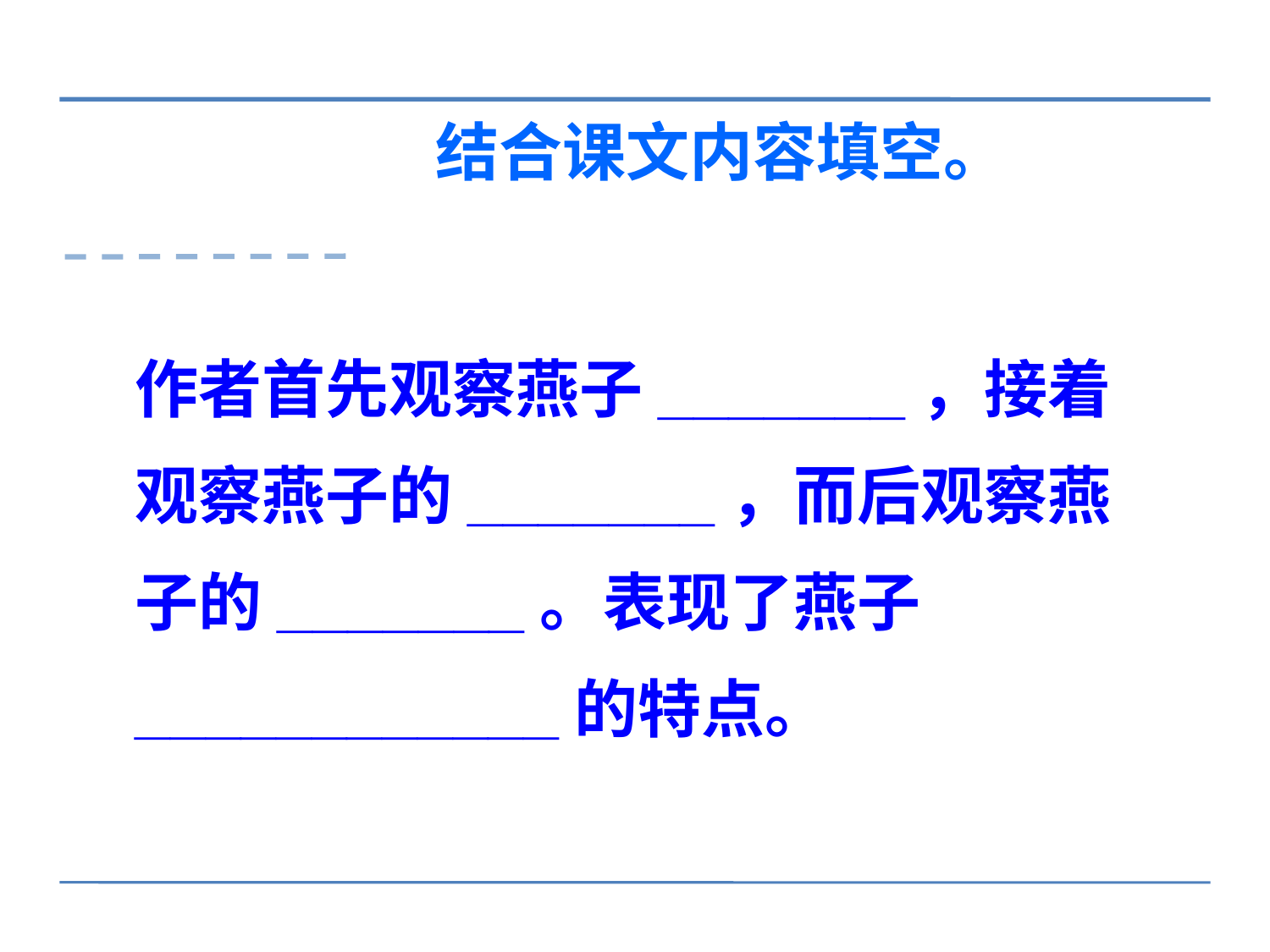

结合课文内容填空。

作者首先观察燕子_______，接着观察燕子的_______，而后观察燕子的_______。表现了燕子____________的特点。